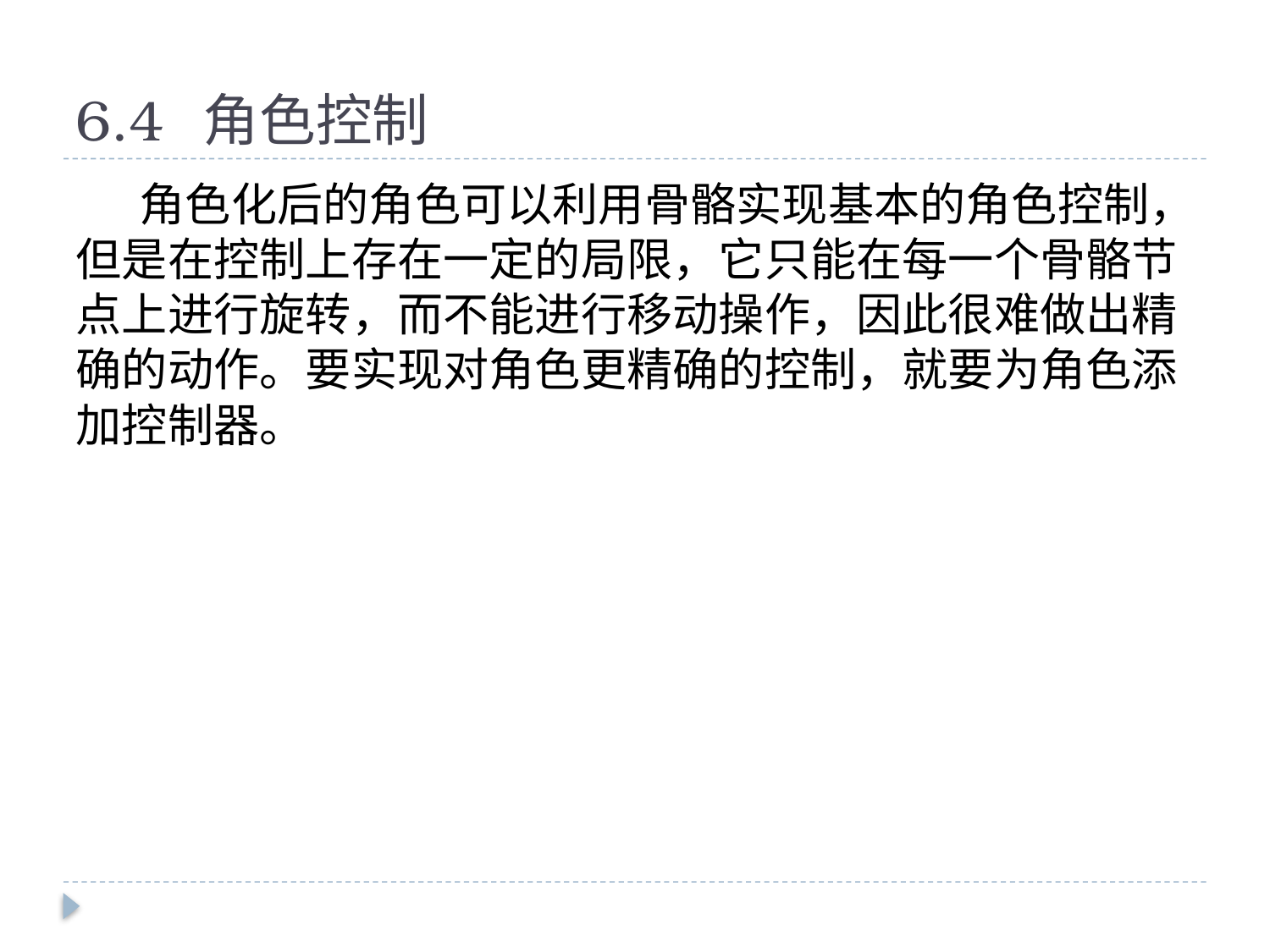

# 6.4	角色控制
角色化后的角色可以利用骨骼实现基本的角色控制，但是在控制上存在一定的局限，它只能在每一个骨骼节点上进行旋转，而不能进行移动操作，因此很难做出精确的动作。要实现对角色更精确的控制，就要为角色添加控制器。